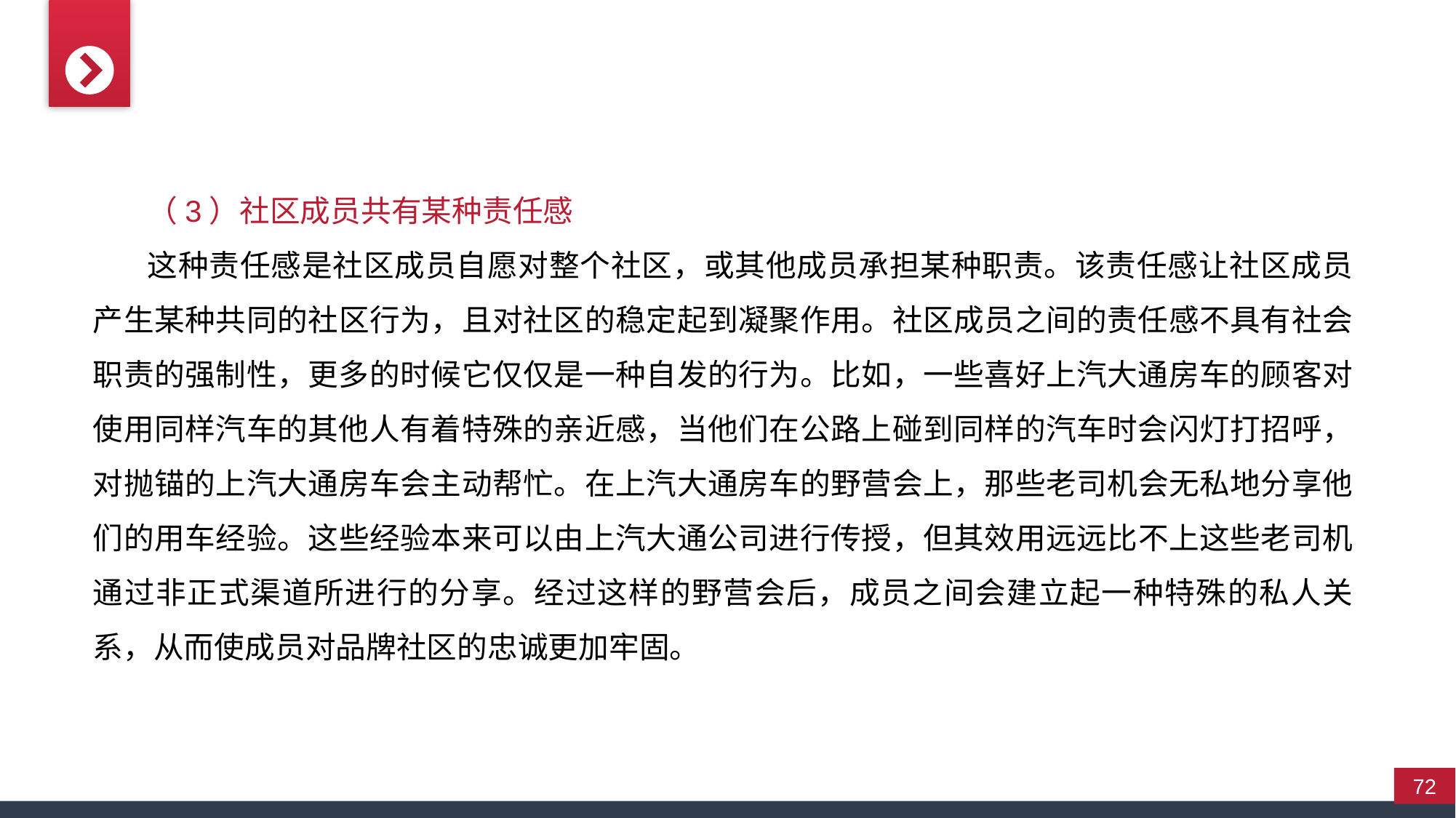

（3）社区成员共有某种责任感
这种责任感是社区成员自愿对整个社区，或其他成员承担某种职责。该责任感让社区成员产生某种共同的社区行为，且对社区的稳定起到凝聚作用。社区成员之间的责任感不具有社会职责的强制性，更多的时候它仅仅是一种自发的行为。比如，一些喜好上汽大通房车的顾客对使用同样汽车的其他人有着特殊的亲近感，当他们在公路上碰到同样的汽车时会闪灯打招呼，对抛锚的上汽大通房车会主动帮忙。在上汽大通房车的野营会上，那些老司机会无私地分享他们的用车经验。这些经验本来可以由上汽大通公司进行传授，但其效用远远比不上这些老司机通过非正式渠道所进行的分享。经过这样的野营会后，成员之间会建立起一种特殊的私人关系，从而使成员对品牌社区的忠诚更加牢固。